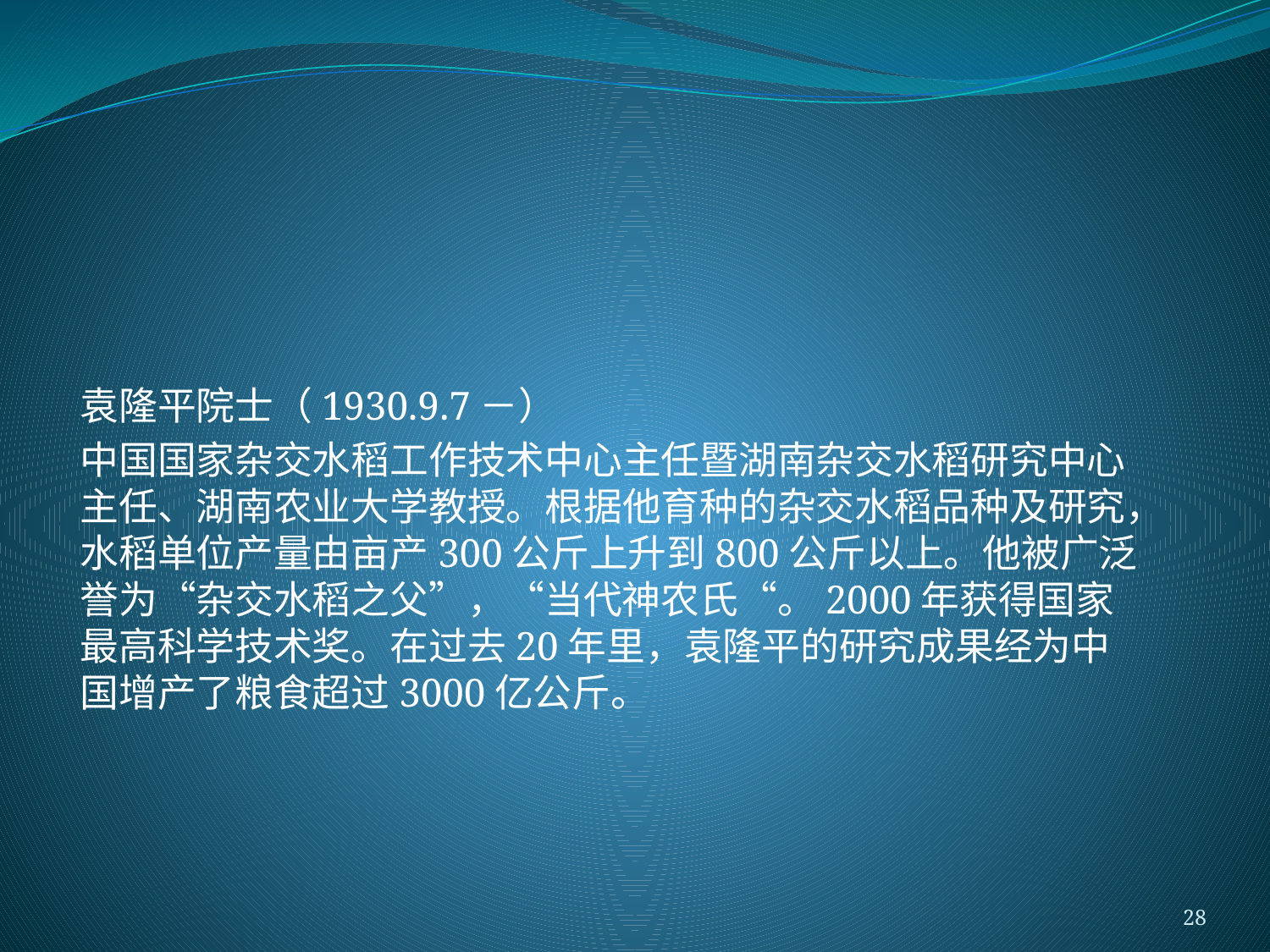

#
袁隆平院士（1930.9.7－）
中国国家杂交水稻工作技术中心主任暨湖南杂交水稻研究中心主任、湖南农业大学教授。根据他育种的杂交水稻品种及研究，水稻单位产量由亩产300公斤上升到800公斤以上。他被广泛誉为“杂交水稻之父”，“当代神农氏“。2000年获得国家最高科学技术奖。在过去20年里，袁隆平的研究成果经为中国增产了粮食超过3000亿公斤。

28